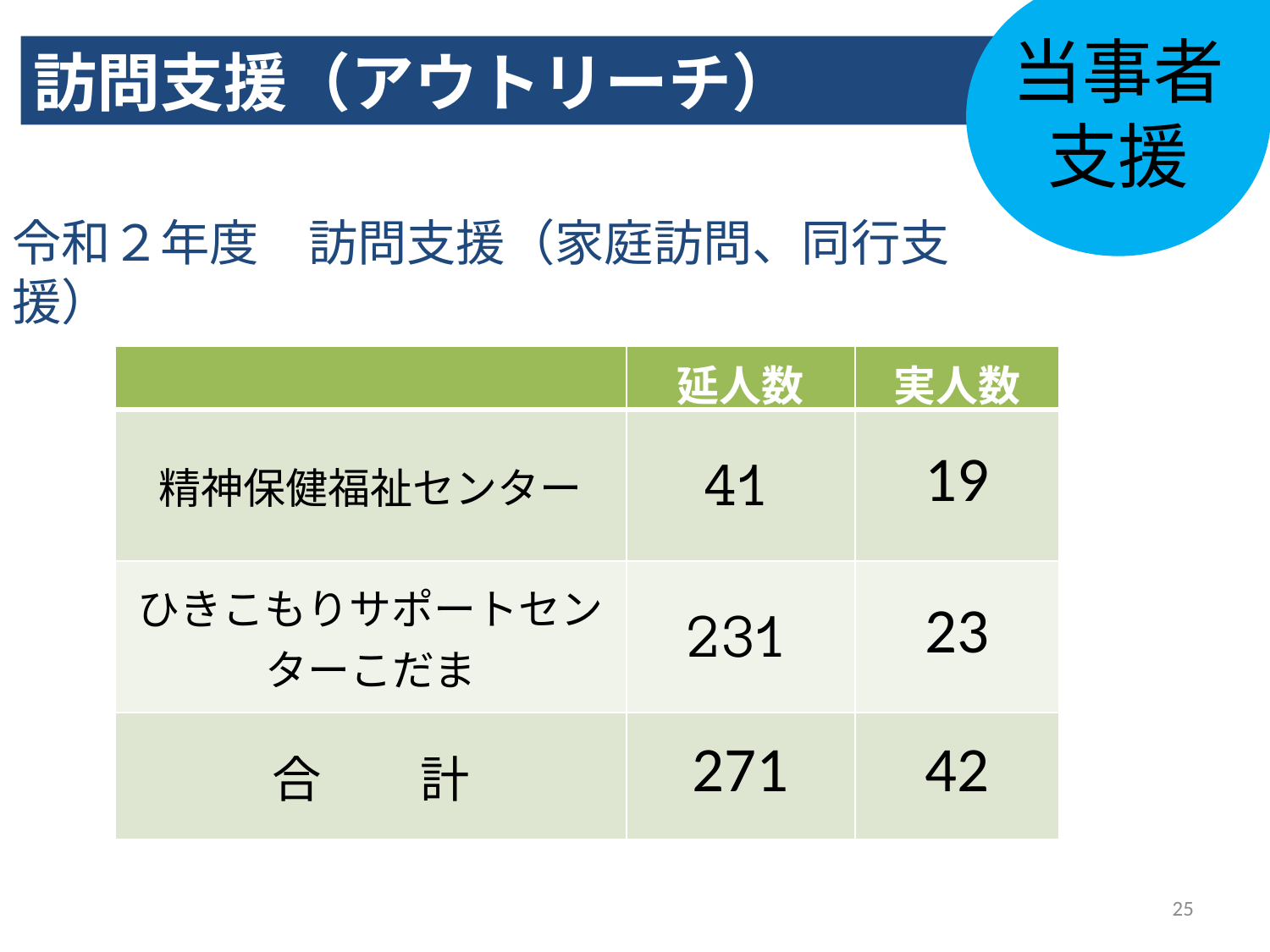

当事者支援
訪問支援（アウトリーチ）
令和２年度　訪問支援（家庭訪問、同行支援）
|  | 延人数 | 実人数 |
| --- | --- | --- |
| 精神保健福祉センター | 41 | 19 |
| ひきこもりサポートセンターこだま | 231 | 23 |
| 合　　計 | 271 | 42 |
25